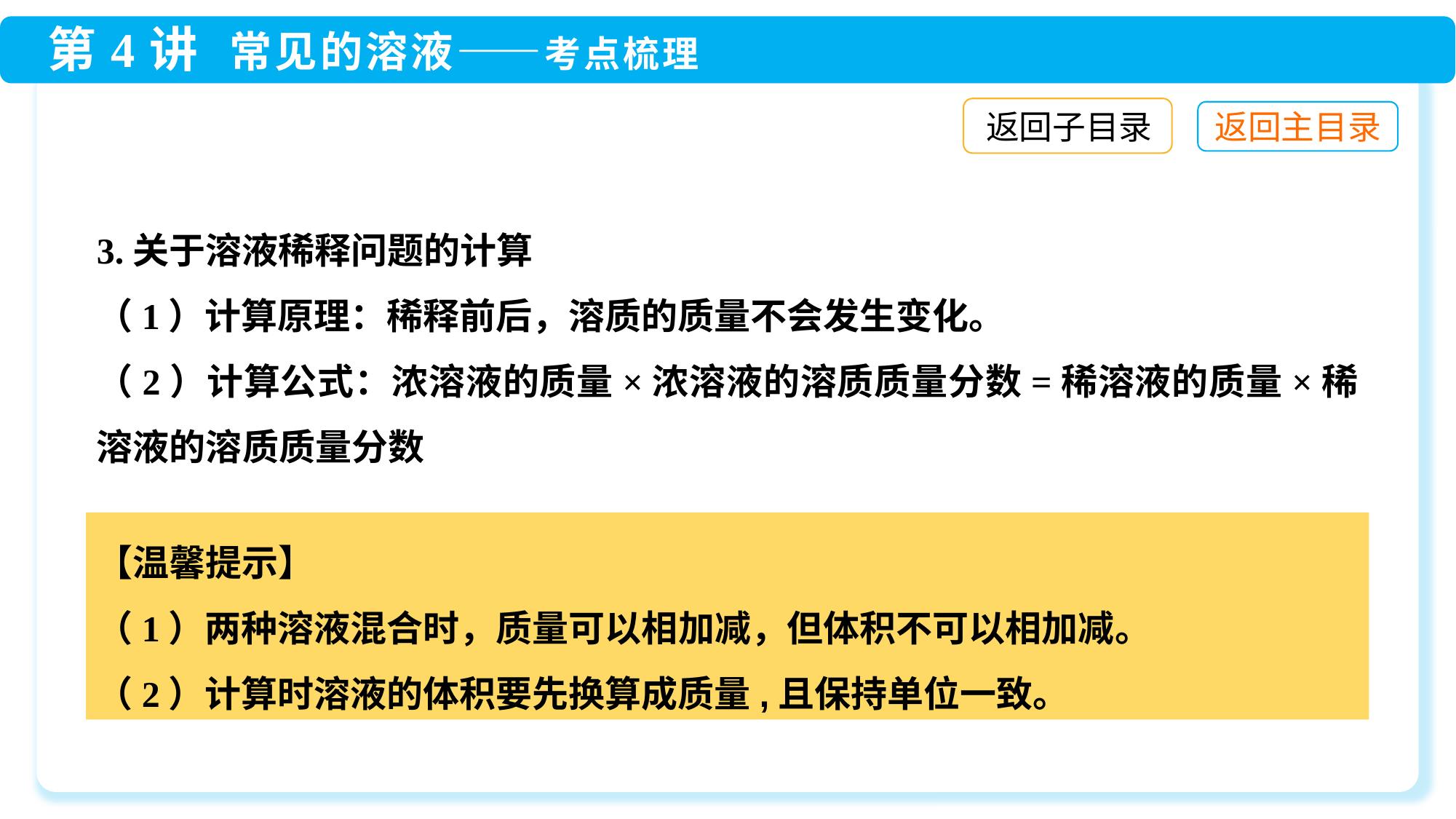

返回子目录
3.关于溶液稀释问题的计算
（1）计算原理：稀释前后，溶质的质量不会发生变化。
（2）计算公式：浓溶液的质量×浓溶液的溶质质量分数=稀溶液的质量×稀溶液的溶质质量分数
【温馨提示】
（1）两种溶液混合时，质量可以相加减，但体积不可以相加减。
（2）计算时溶液的体积要先换算成质量,且保持单位一致。